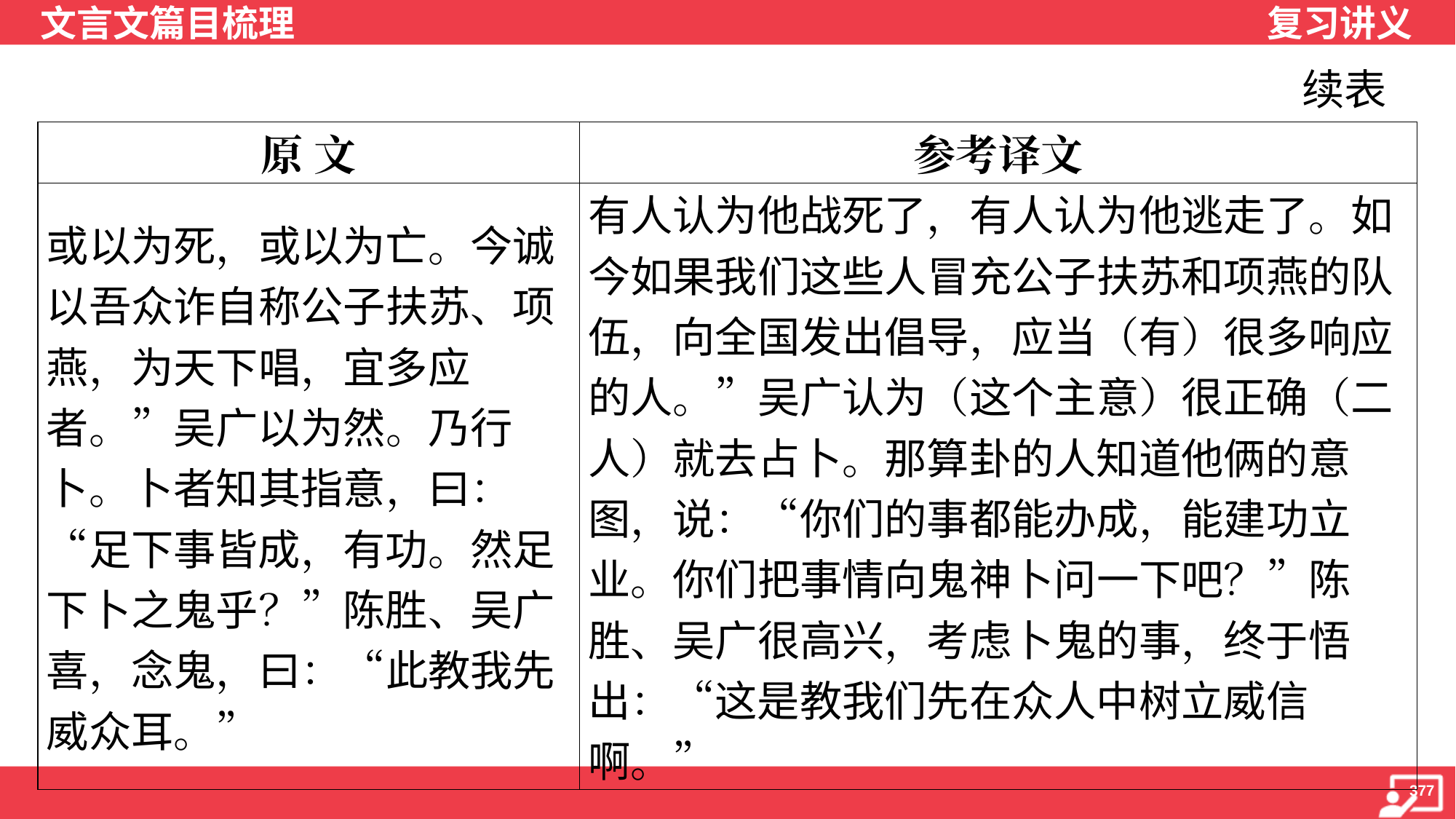

续表
| 原 文 | 参考译文 |
| --- | --- |
| 或以为死，或以为亡。今诚以吾众诈自称公子扶苏、项燕，为天下唱，宜多应者。”吴广以为然。乃行卜。卜者知其指意，曰：“足下事皆成，有功。然足下卜之鬼乎？”陈胜、吴广喜，念鬼，曰：“此教我先威众耳。” | 有人认为他战死了，有人认为他逃走了。如今如果我们这些人冒充公子扶苏和项燕的队伍，向全国发出倡导，应当（有）很多响应的人。”吴广认为（这个主意）很正确（二人）就去占卜。那算卦的人知道他俩的意图，说：“你们的事都能办成，能建功立业。你们把事情向鬼神卜问一下吧？”陈胜、吴广很高兴，考虑卜鬼的事，终于悟出：“这是教我们先在众人中树立威信啊。” |